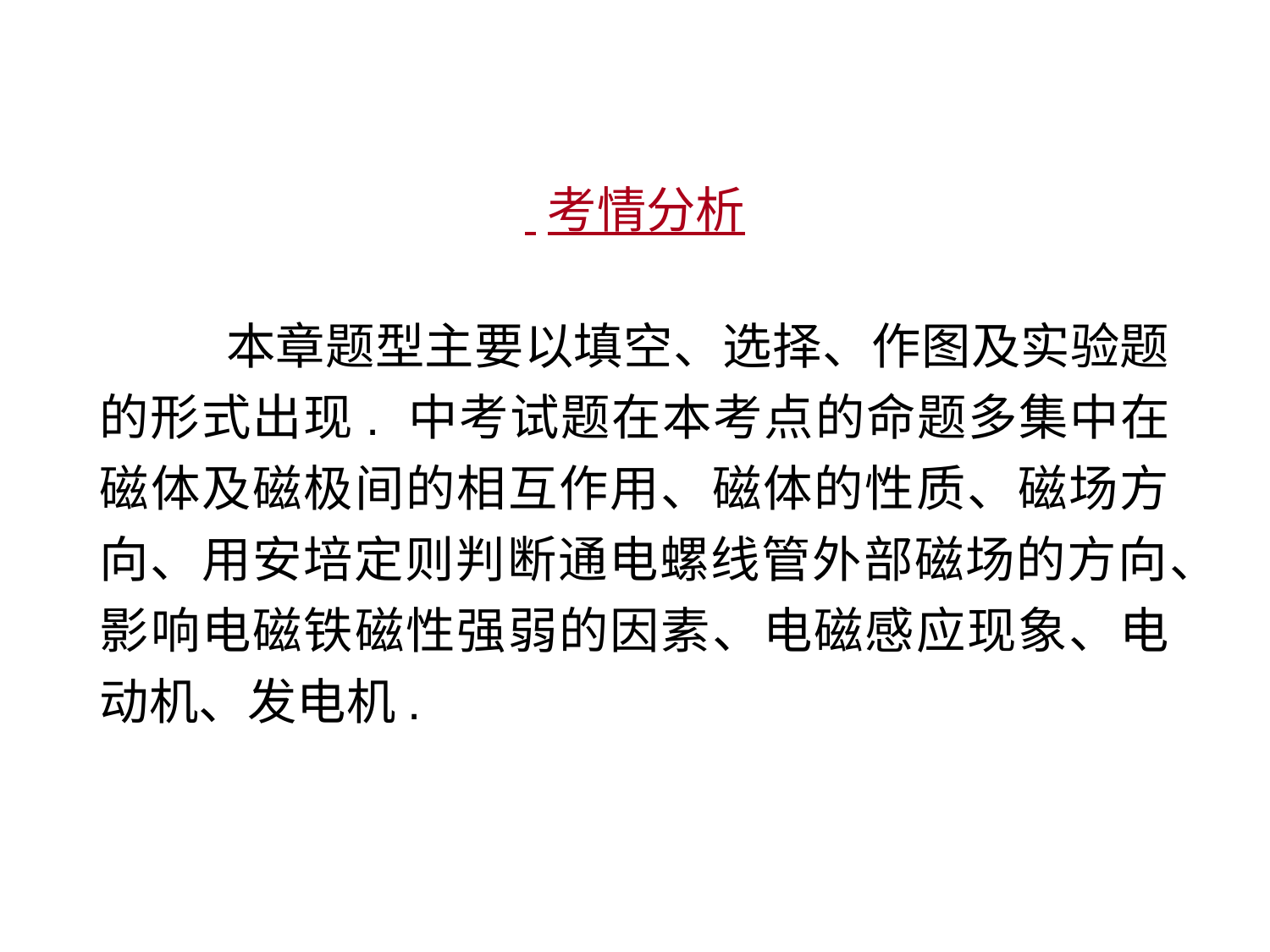

考情分析
 本章题型主要以填空、选择、作图及实验题的形式出现. 中考试题在本考点的命题多集中在磁体及磁极间的相互作用、磁体的性质、磁场方向、用安培定则判断通电螺线管外部磁场的方向、影响电磁铁磁性强弱的因素、电磁感应现象、电动机、发电机.